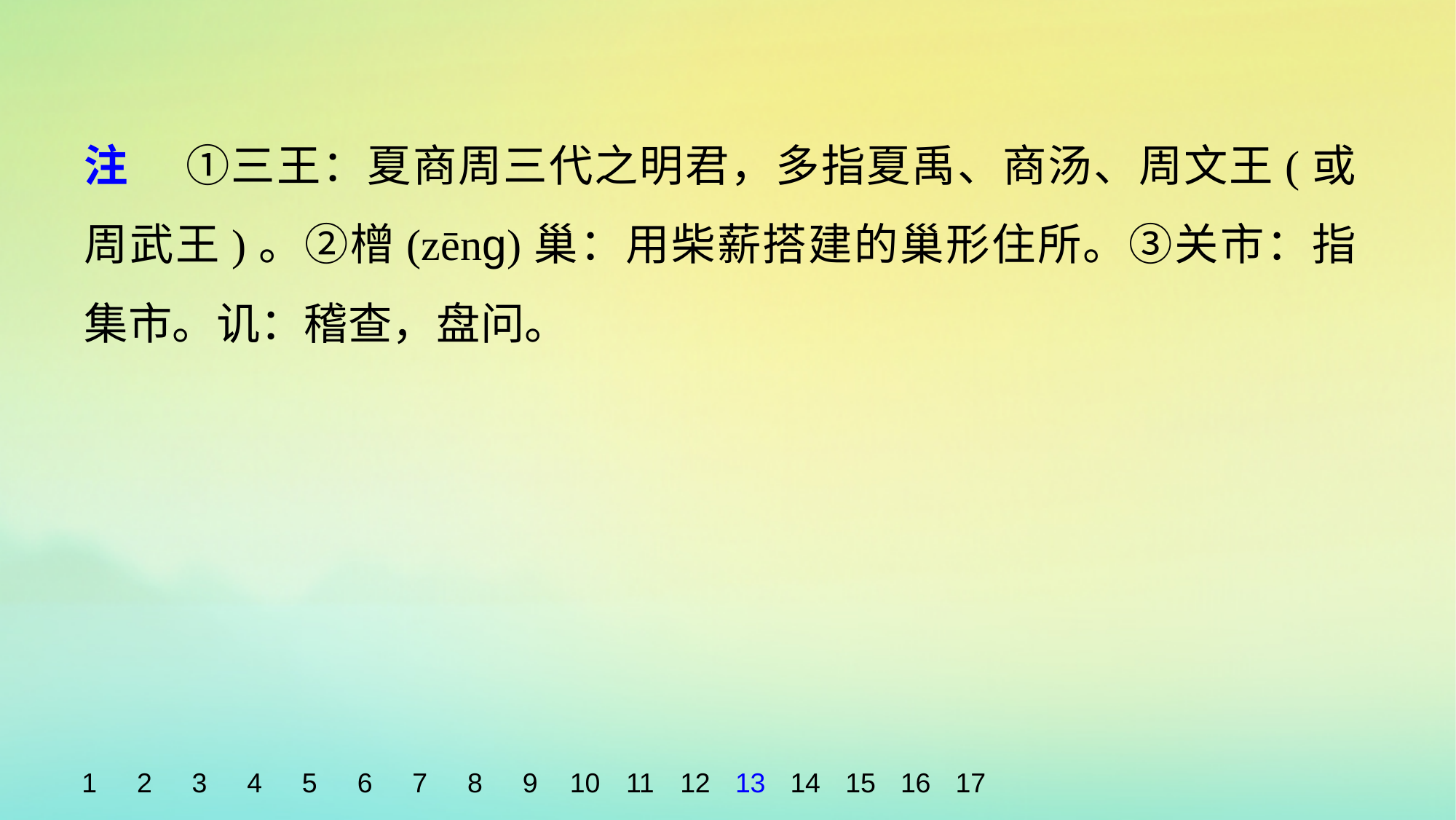

注 　①三王：夏商周三代之明君，多指夏禹、商汤、周文王(或周武王)。②橧(zēnɡ)巢：用柴薪搭建的巢形住所。③关市：指集市。讥：稽查，盘问。
1
2
3
4
5
6
7
8
9
10
11
12
13
14
15
16
17